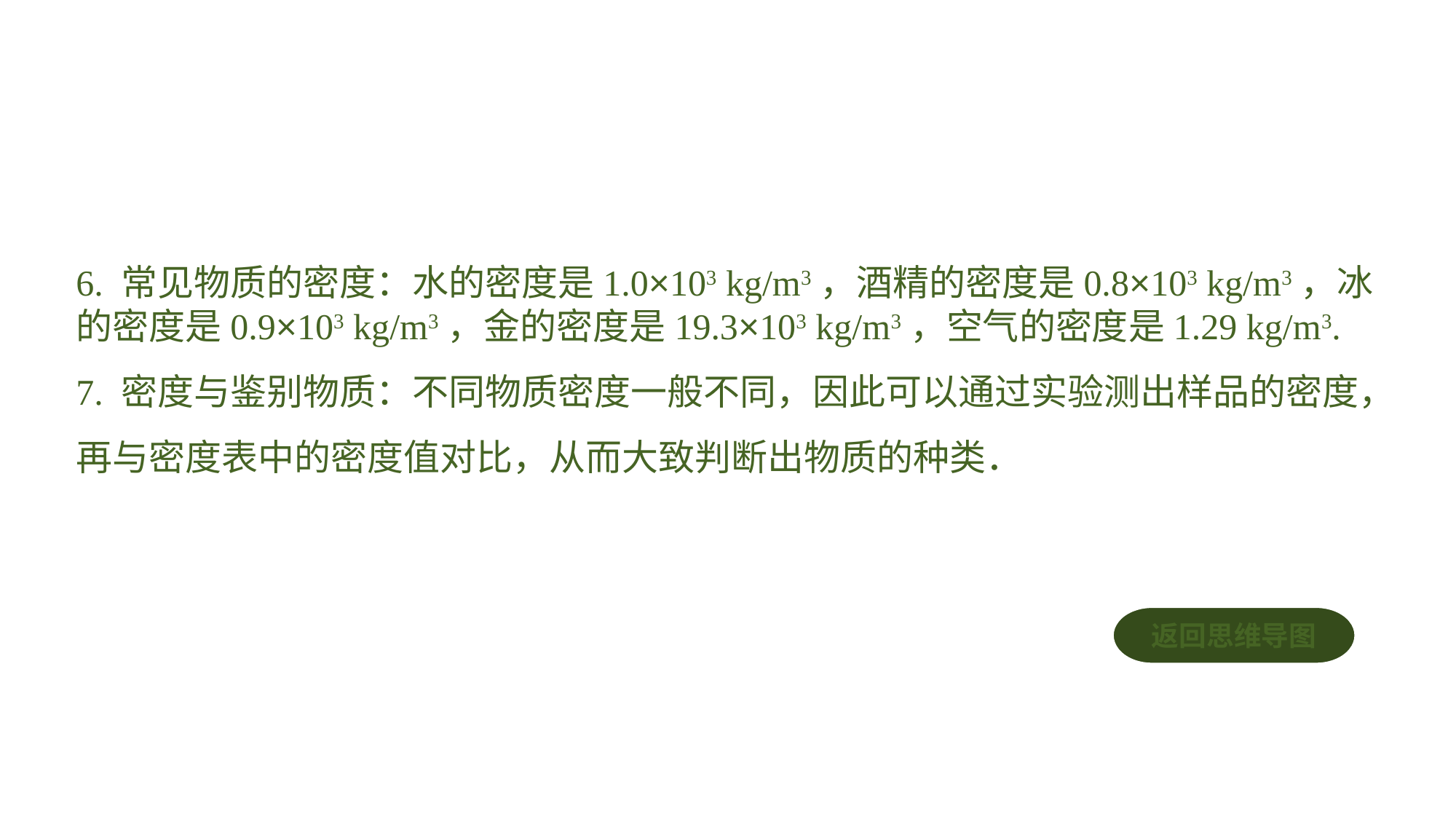

6. 常见物质的密度：水的密度是1.0×103 kg/m3，酒精的密度是0.8×103 kg/m3，冰的密度是0.9×103 kg/m3，金的密度是19.3×103 kg/m3，空气的密度是1.29 kg/m3.7. 密度与鉴别物质：不同物质密度一般不同，因此可以通过实验测出样品的密度，再与密度表中的密度值对比，从而大致判断出物质的种类．
返回思维导图